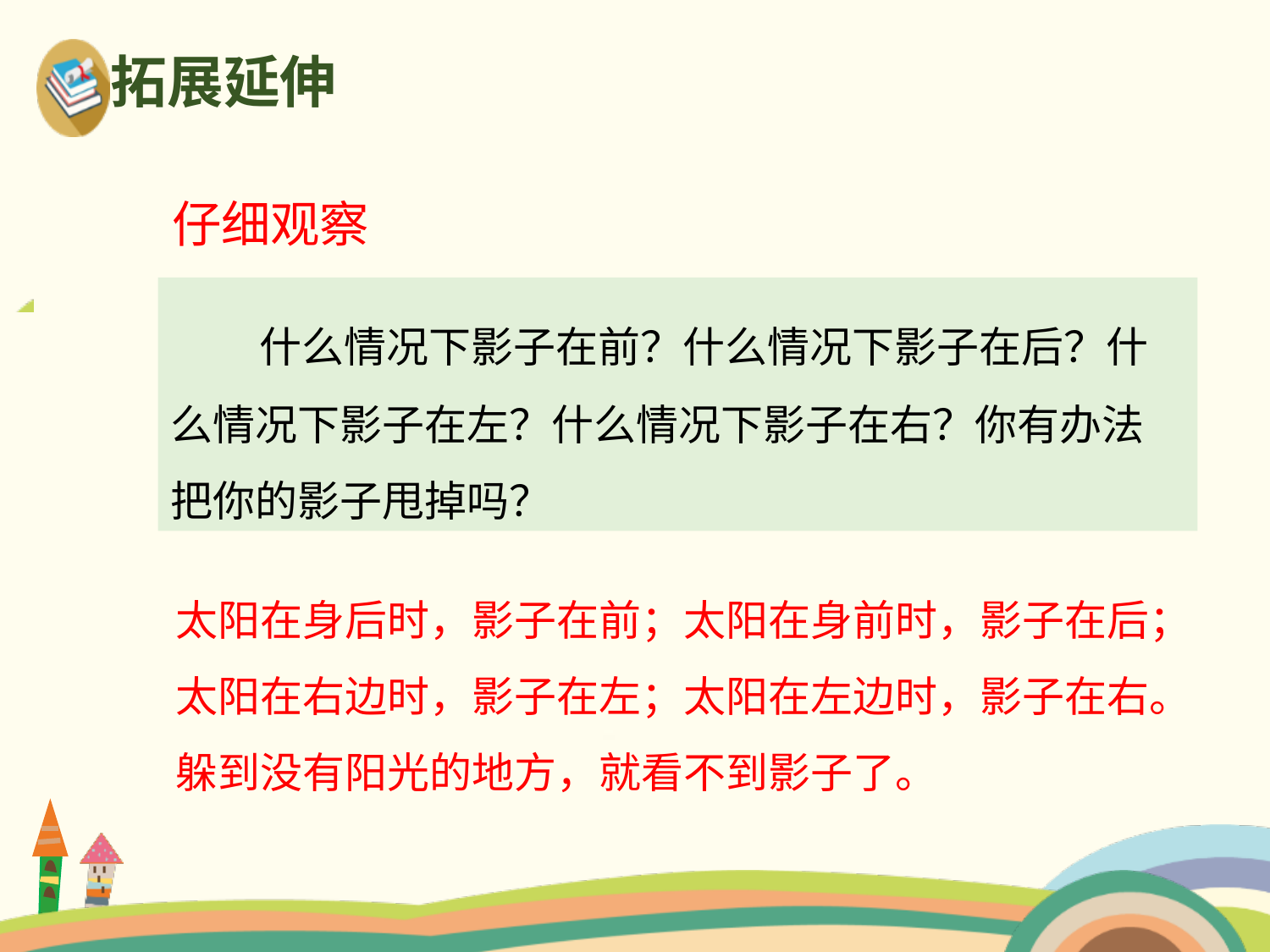

拓展延伸
仔细观察
       什么情况下影子在前？什么情况下影子在后？什么情况下影子在左？什么情况下影子在右？你有办法把你的影子甩掉吗？
太阳在身后时，影子在前；太阳在身前时，影子在后；
太阳在右边时，影子在左；太阳在左边时，影子在右。
躲到没有阳光的地方，就看不到影子了。